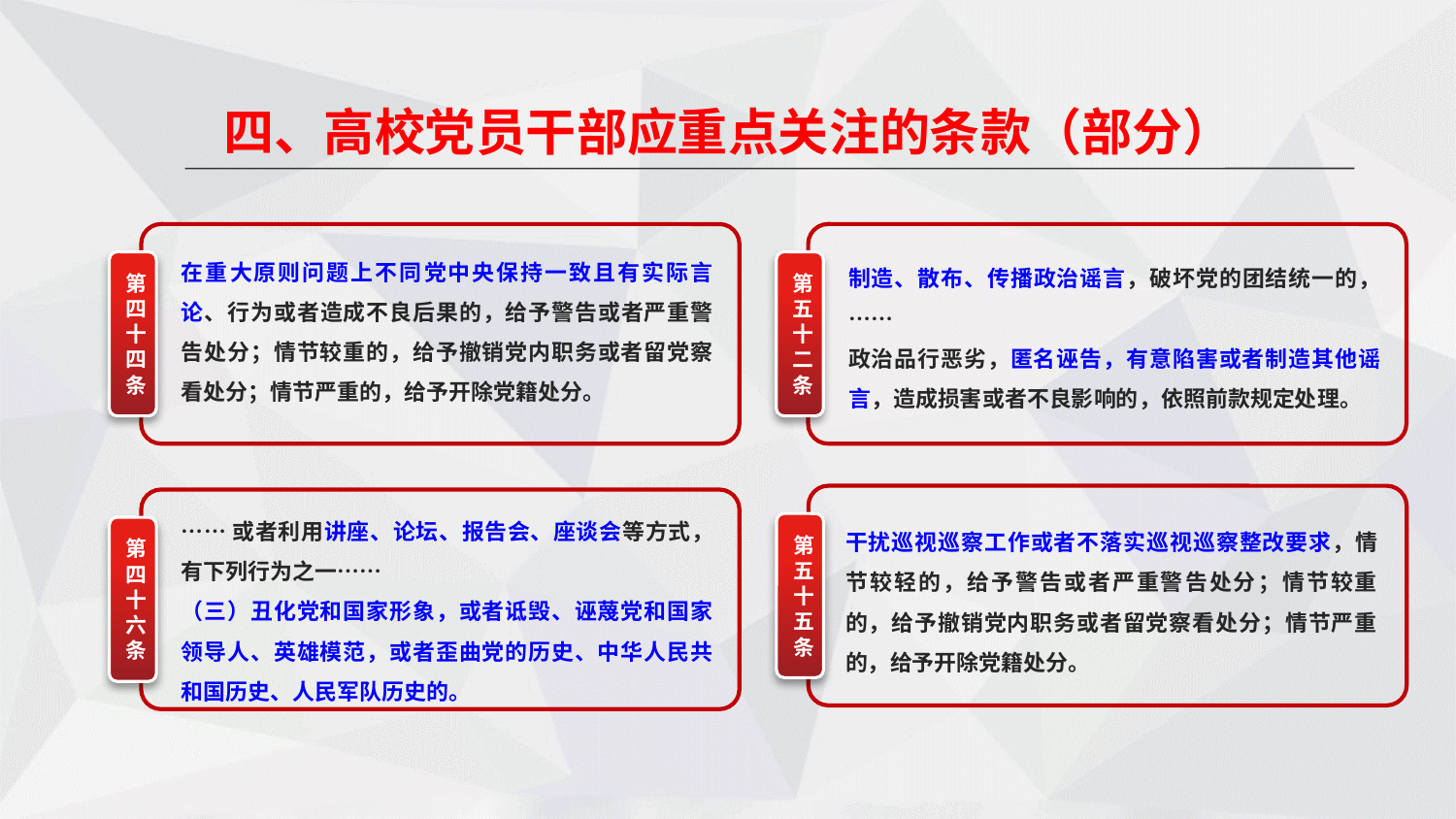

四、高校党员干部应重点关注的条款（部分）

制造、散布、传播政治谣言，破坏党的团结统一的，……
政治品行恶劣，匿名诬告，有意陷害或者制造其他谣言，造成损害或者不良影响的，依照前款规定处理。

在重大原则问题上不同党中央保持一致且有实际言论、行为或者造成不良后果的，给予警告或者严重警告处分；情节较重的，给予撤销党内职务或者留党察看处分；情节严重的，给予开除党籍处分。
第五十二条
第四十四条

干扰巡视巡察工作或者不落实巡视巡察整改要求，情节较轻的，给予警告或者严重警告处分；情节较重的，给予撤销党内职务或者留党察看处分；情节严重的，给予开除党籍处分。

……或者利用讲座、论坛、报告会、座谈会等方式，有下列行为之一……
（三）丑化党和国家形象，或者诋毁、诬蔑党和国家领导人、英雄模范，或者歪曲党的历史、中华人民共和国历史、人民军队历史的。
第五十五条
第四十六条